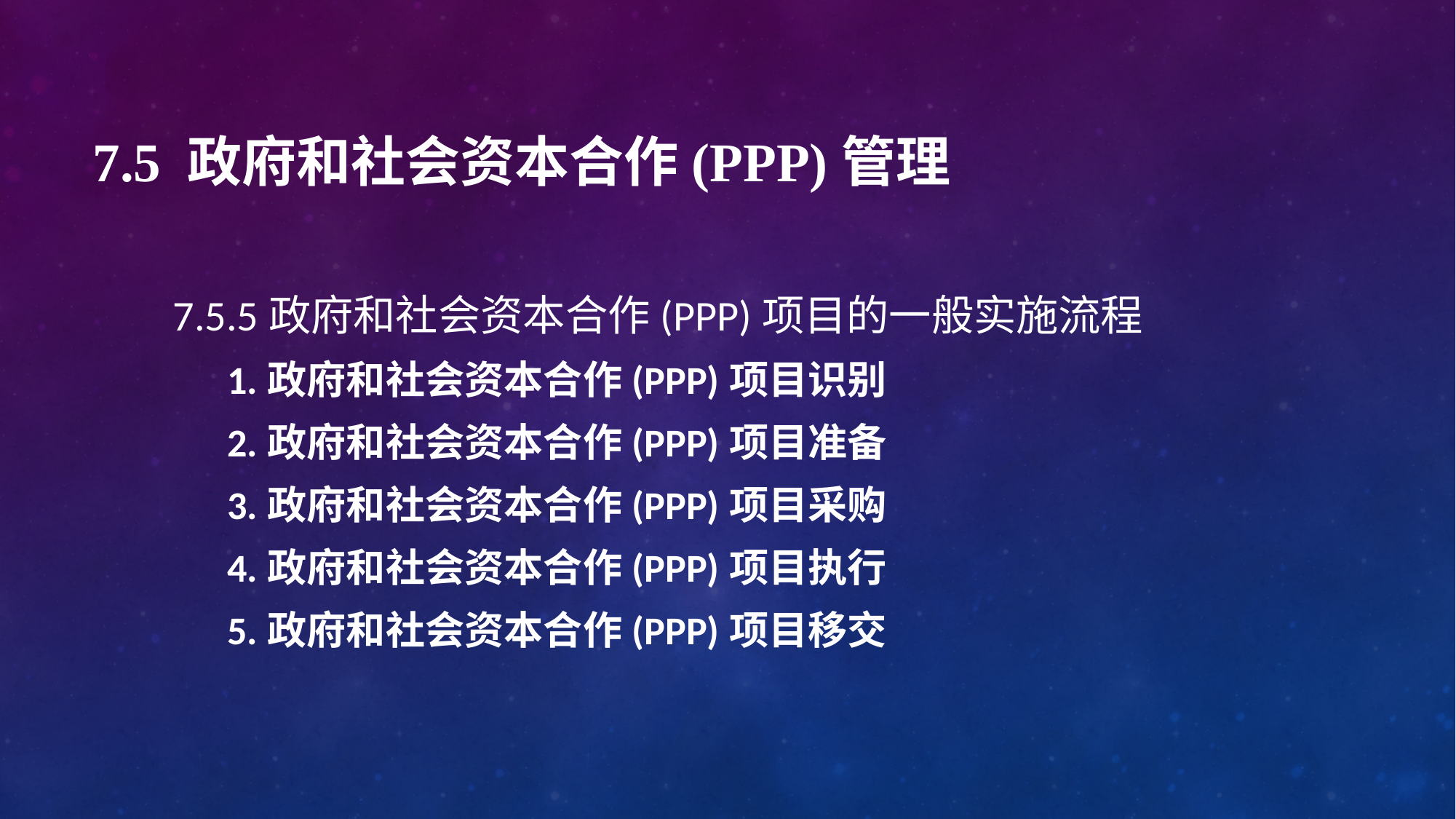

# 7.5 政府和社会资本合作(PPP)管理
7.5.5政府和社会资本合作(PPP)项目的一般实施流程
1.政府和社会资本合作(PPP)项目识别
2.政府和社会资本合作(PPP)项目准备
3.政府和社会资本合作(PPP)项目采购
4.政府和社会资本合作(PPP)项目执行
5.政府和社会资本合作(PPP)项目移交